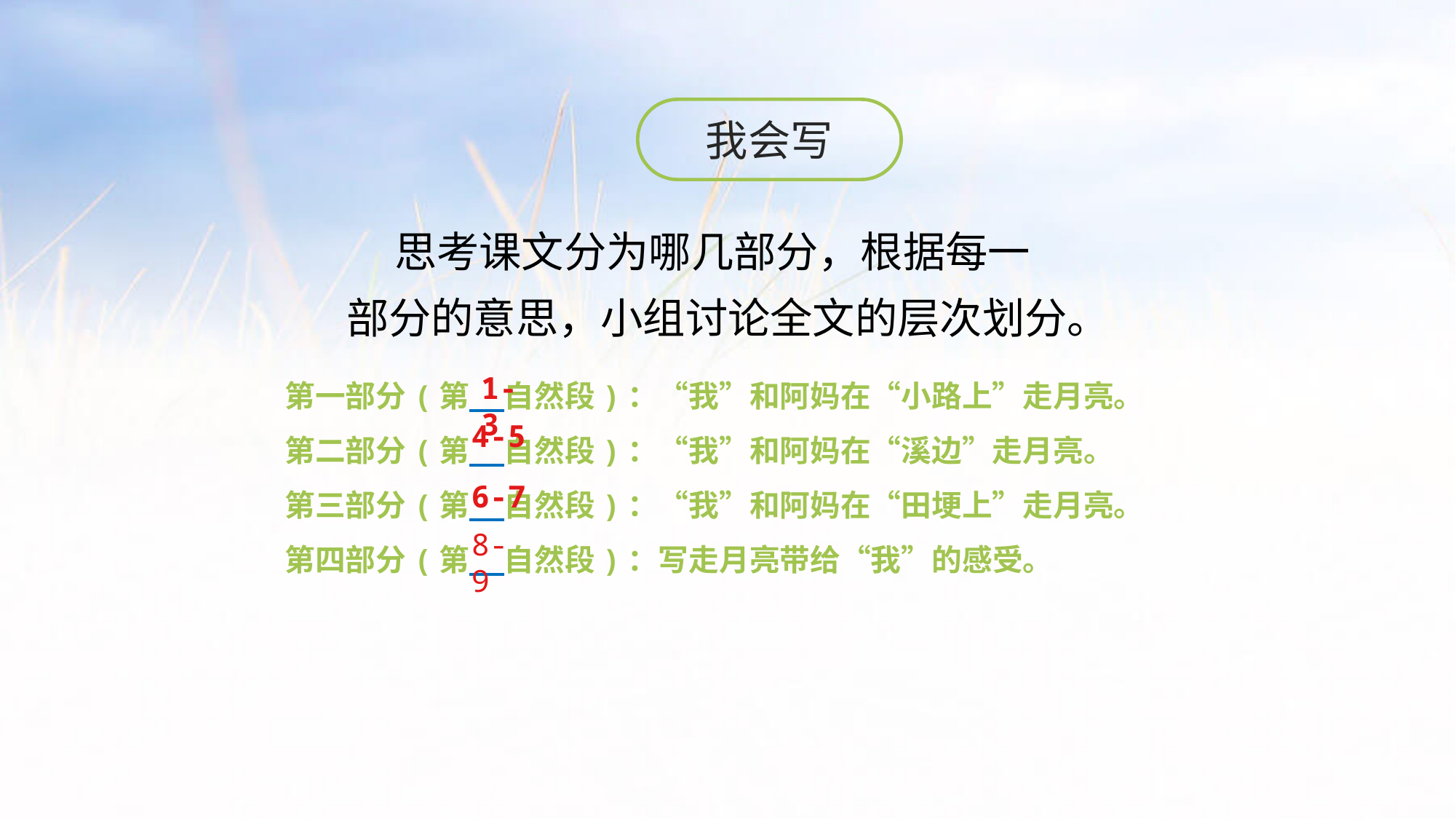

我会写
    思考课文分为哪几部分，根据每一部分的意思，小组讨论全文的层次划分。
第一部分(第     自然段)：“我”和阿妈在“小路上”走月亮。
第二部分(第     自然段)：“我”和阿妈在“溪边”走月亮。
第三部分(第     自然段)：“我”和阿妈在“田埂上”走月亮。
第四部分(第     自然段)：写走月亮带给“我”的感受。
1-3
4-5
6-7
8-9